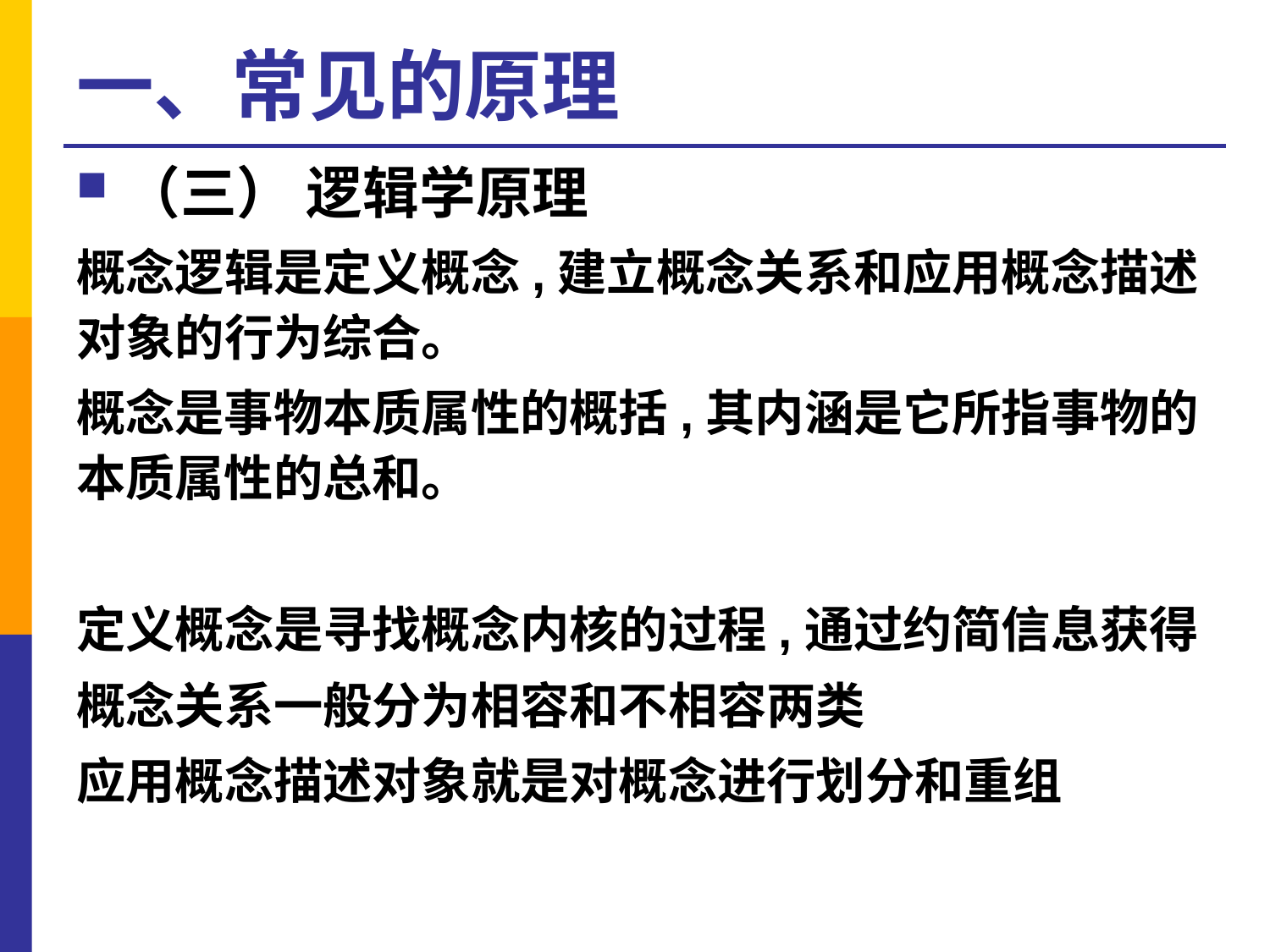

# 一、常见的原理
（三） 逻辑学原理
概念逻辑是定义概念,建立概念关系和应用概念描述对象的行为综合。
概念是事物本质属性的概括,其内涵是它所指事物的本质属性的总和。

定义概念是寻找概念内核的过程,通过约简信息获得
概念关系一般分为相容和不相容两类
应用概念描述对象就是对概念进行划分和重组